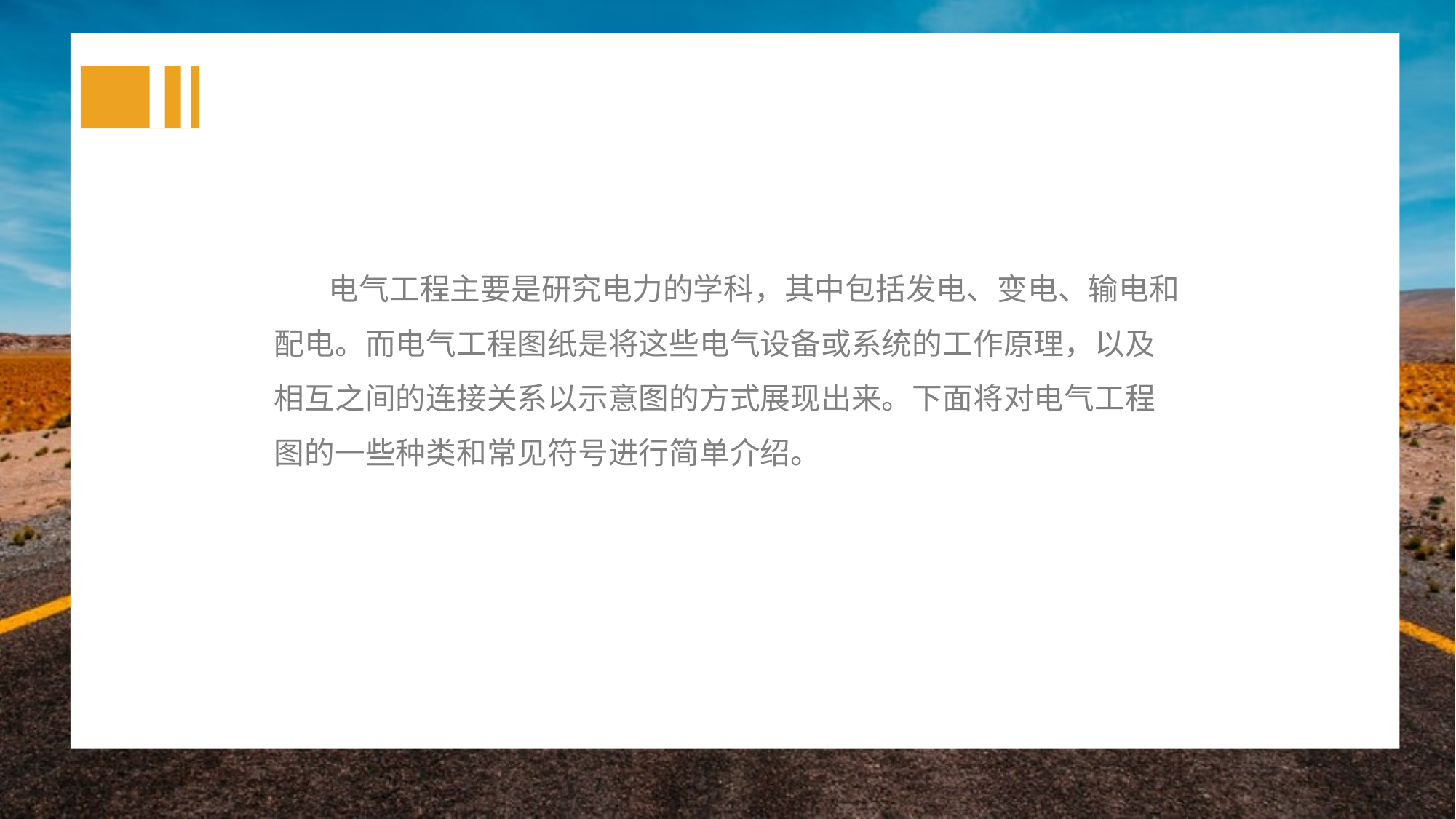

电气工程主要是研究电力的学科，其中包括发电、变电、输电和配电。而电气工程图纸是将这些电气设备或系统的工作原理，以及相互之间的连接关系以示意图的方式展现出来。下面将对电气工程图的一些种类和常见符号进行简单介绍。